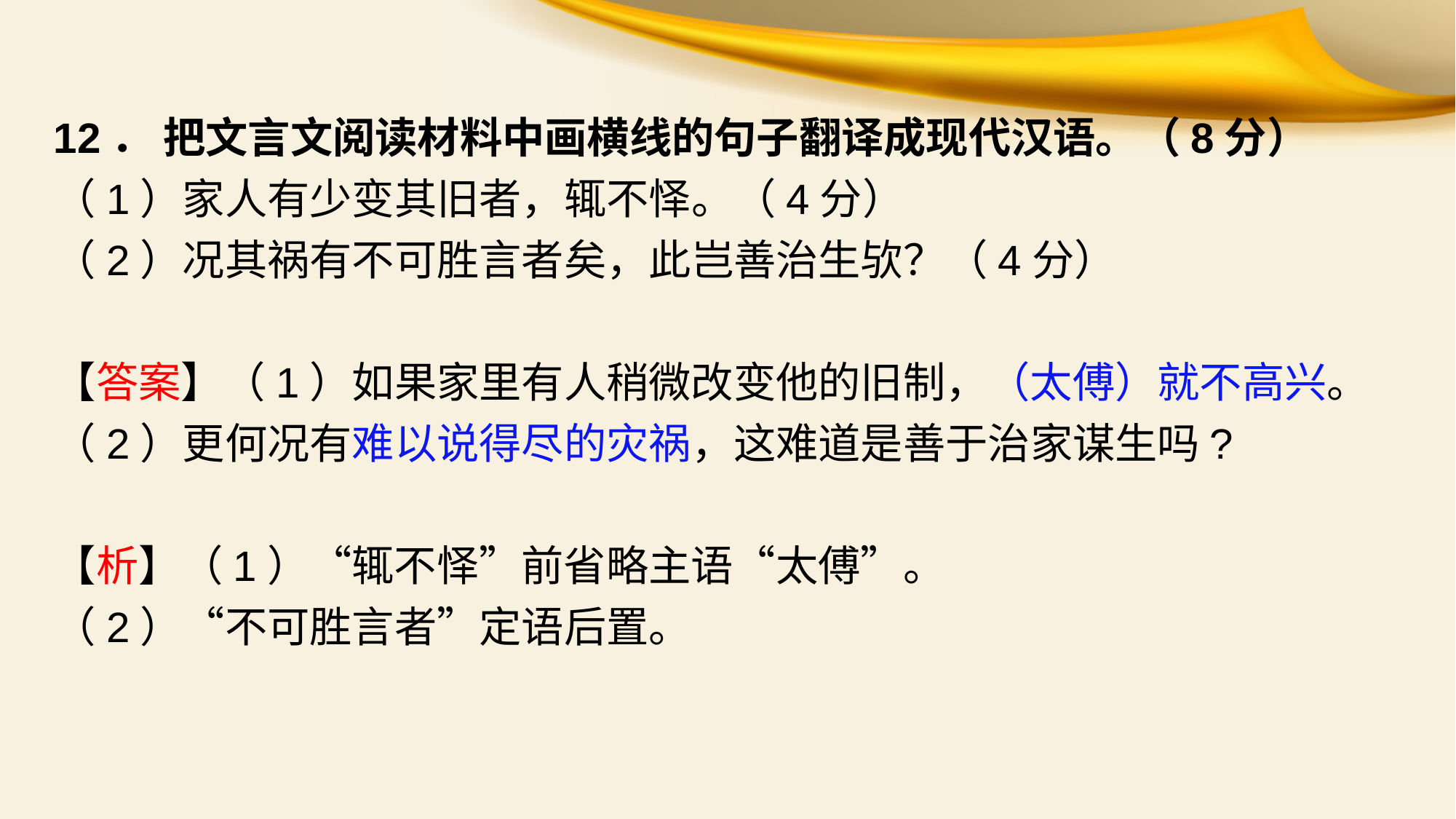

12． 把文言文阅读材料中画横线的句子翻译成现代汉语。（8分）
（1）家人有少变其旧者，辄不怿。（4分）
（2）况其祸有不可胜言者矣，此岂善治生欤？（4分）

【答案】（1）如果家里有人稍微改变他的旧制，（太傅）就不高兴。
（2）更何况有难以说得尽的灾祸，这难道是善于治家谋生吗?

【析】（1）“辄不怿”前省略主语“太傅”。
（2）“不可胜言者”定语后置。